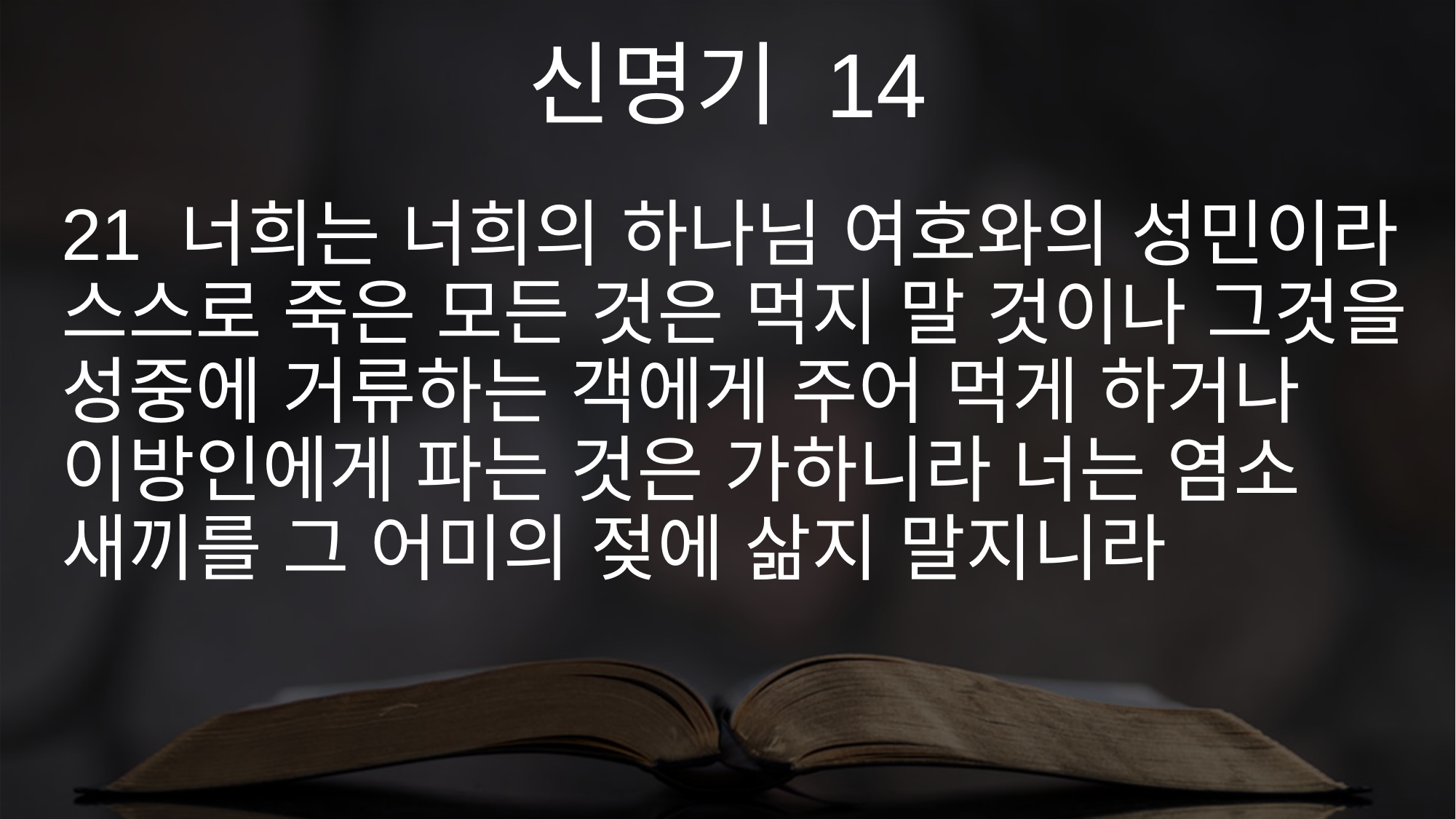

신명기 14
21 너희는 너희의 하나님 여호와의 성민이라 스스로 죽은 모든 것은 먹지 말 것이나 그것을 성중에 거류하는 객에게 주어 먹게 하거나 이방인에게 파는 것은 가하니라 너는 염소 새끼를 그 어미의 젖에 삶지 말지니라